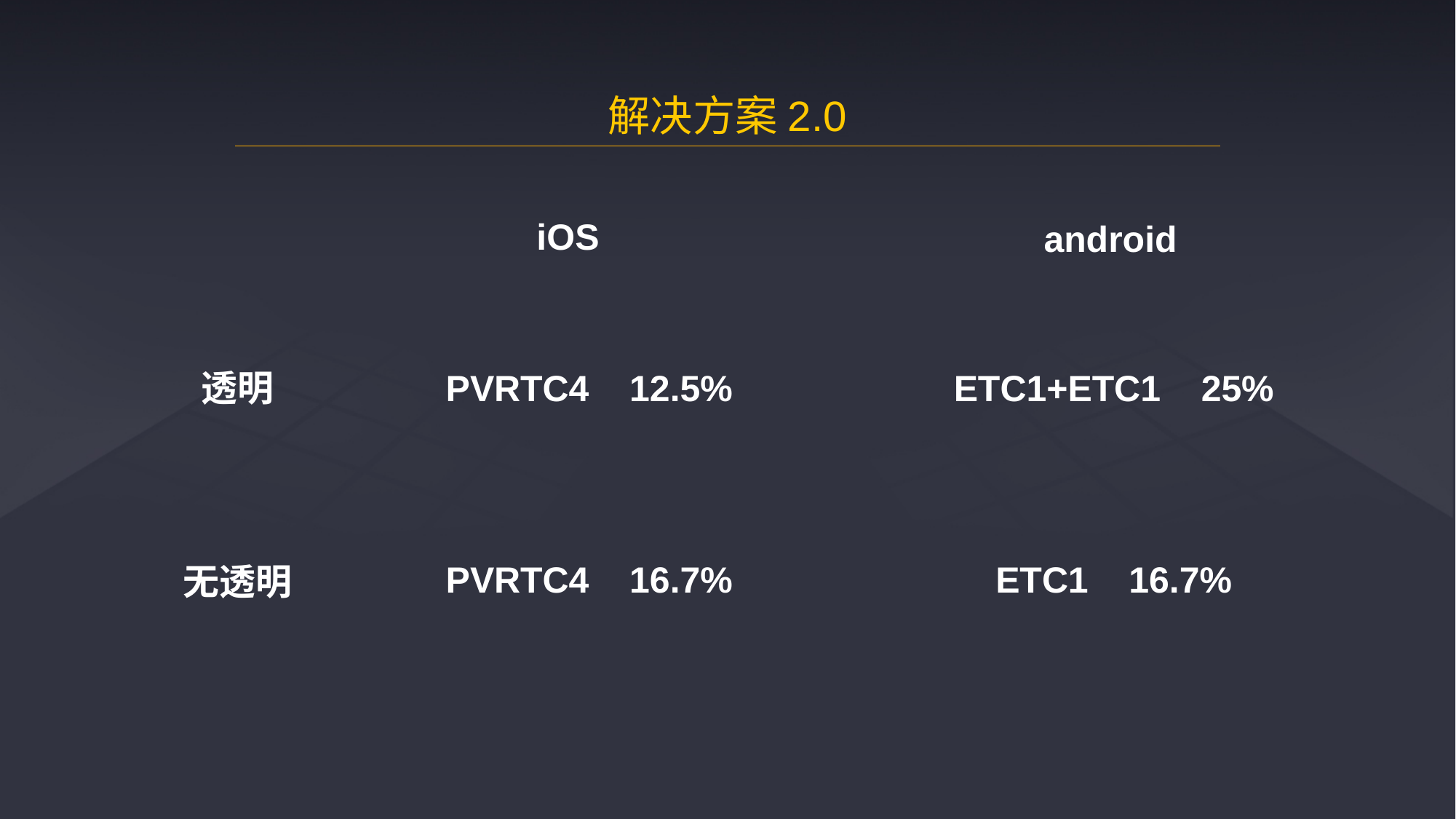

解决方案2.0

iOS
android
透明
PVRTC4    12.5%
ETC1+ETC1    25%
PVRTC4    16.7%
ETC1    16.7%
无透明